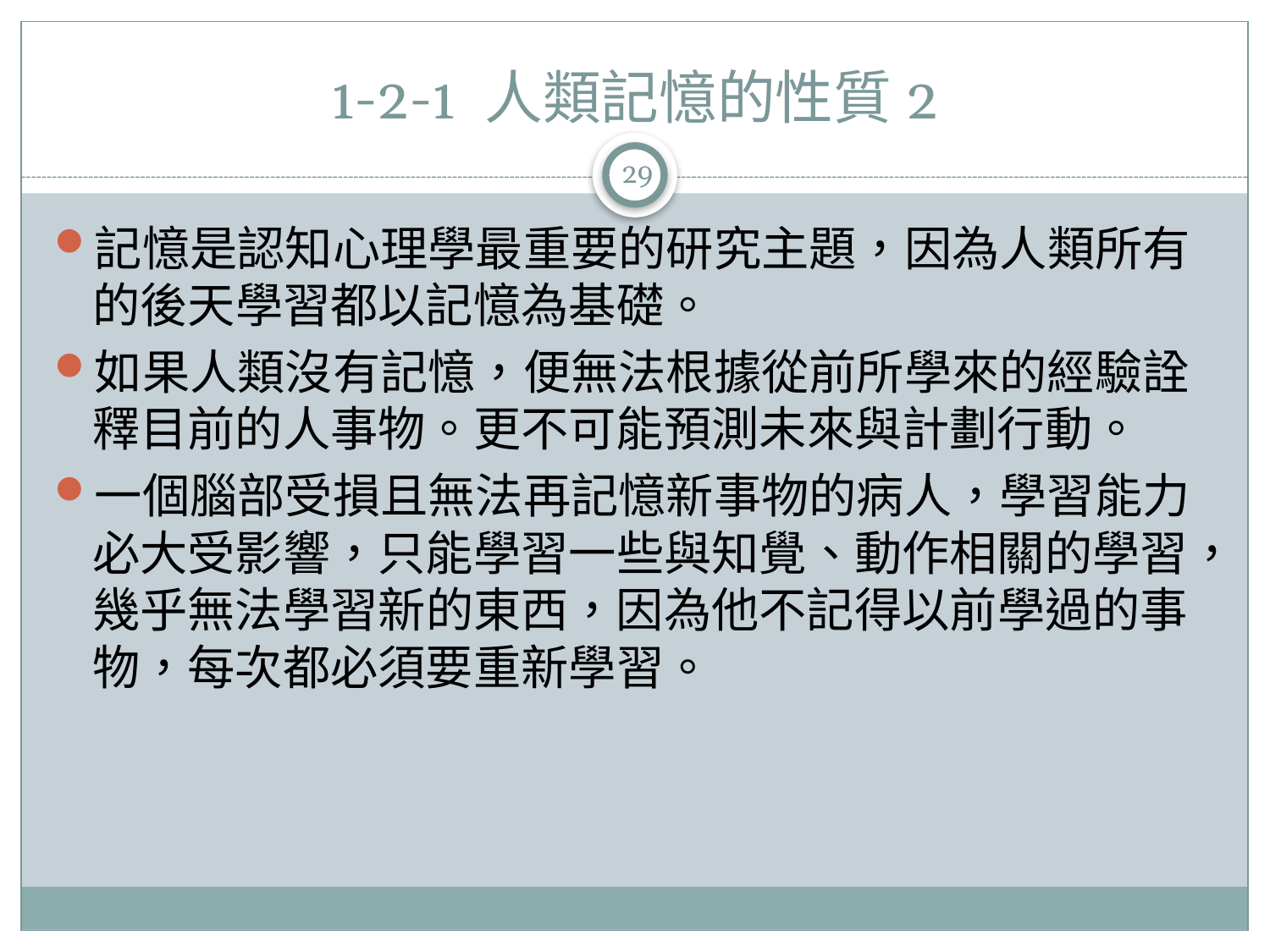

# 1-2-1 人類記憶的性質2
29
記憶是認知心理學最重要的研究主題，因為人類所有的後天學習都以記憶為基礎。
如果人類沒有記憶，便無法根據從前所學來的經驗詮釋目前的人事物。更不可能預測未來與計劃行動。
一個腦部受損且無法再記憶新事物的病人，學習能力必大受影響，只能學習一些與知覺、動作相關的學習，幾乎無法學習新的東西，因為他不記得以前學過的事物，每次都必須要重新學習。